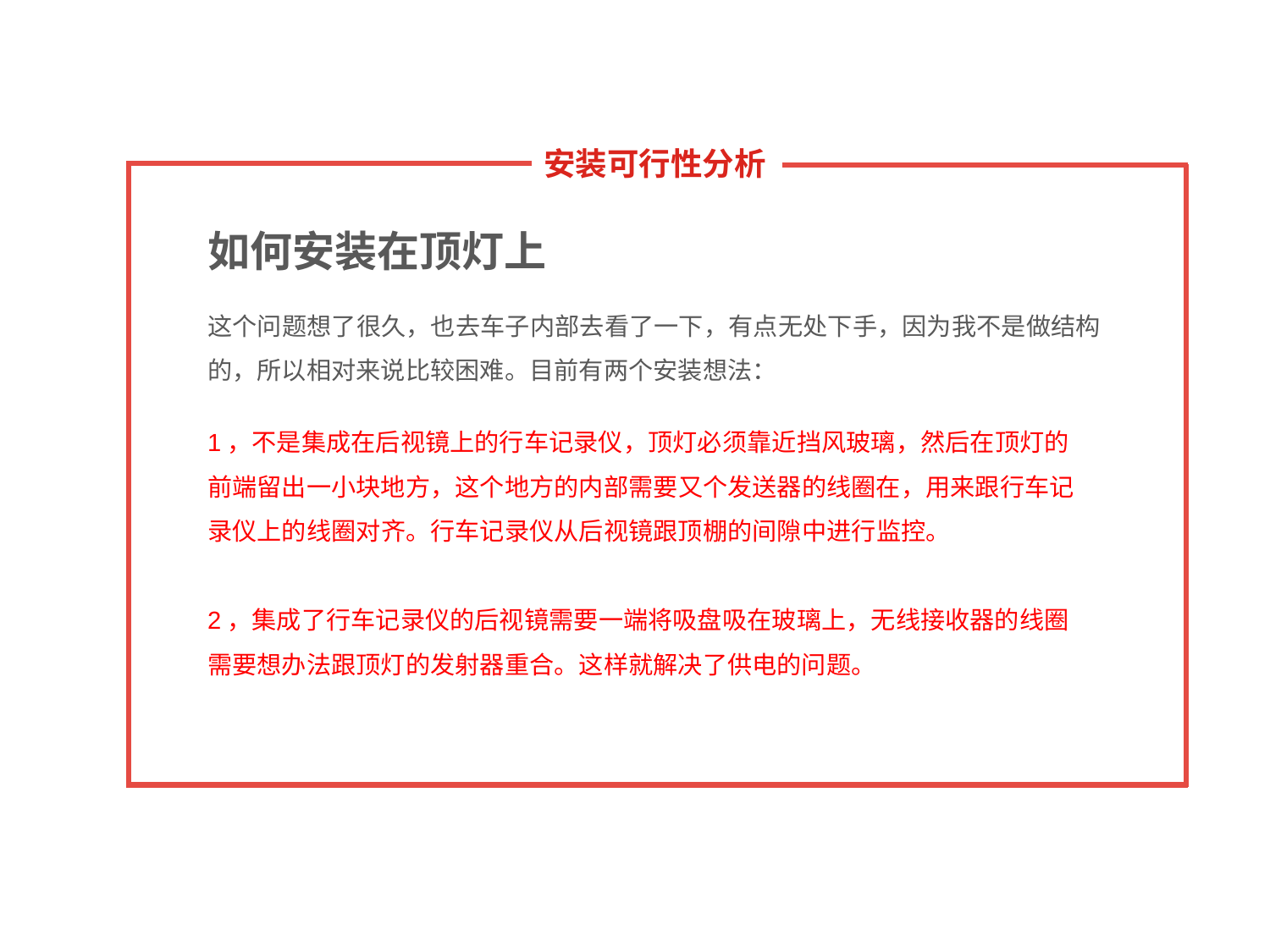

安装可行性分析
如何安装在顶灯上
这个问题想了很久，也去车子内部去看了一下，有点无处下手，因为我不是做结构的，所以相对来说比较困难。目前有两个安装想法：
1，不是集成在后视镜上的行车记录仪，顶灯必须靠近挡风玻璃，然后在顶灯的前端留出一小块地方，这个地方的内部需要又个发送器的线圈在，用来跟行车记录仪上的线圈对齐。行车记录仪从后视镜跟顶棚的间隙中进行监控。

2，集成了行车记录仪的后视镜需要一端将吸盘吸在玻璃上，无线接收器的线圈需要想办法跟顶灯的发射器重合。这样就解决了供电的问题。